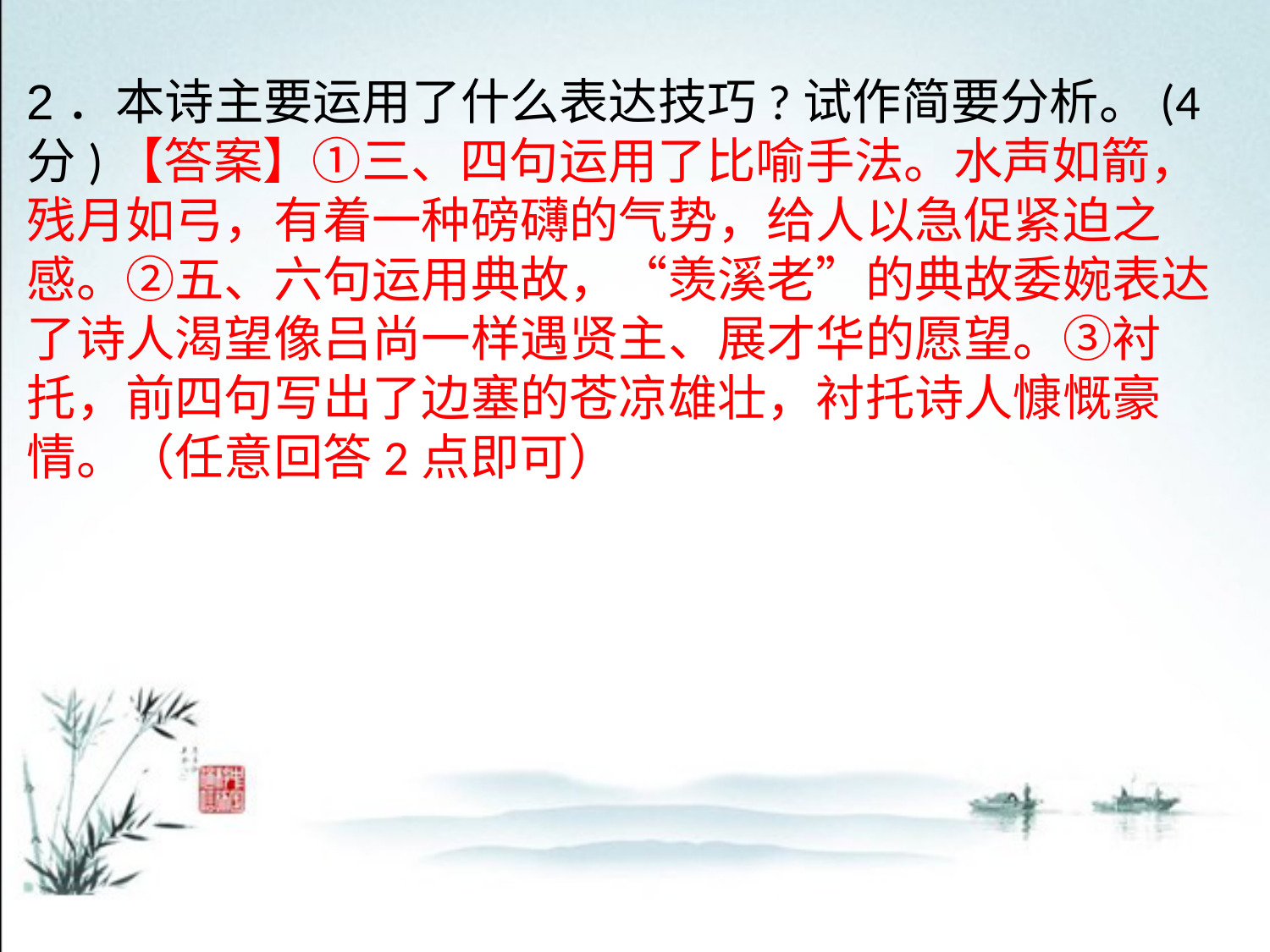

2．本诗主要运用了什么表达技巧?试作简要分析。(4分)【答案】①三、四句运用了比喻手法。水声如箭，残月如弓，有着一种磅礴的气势，给人以急促紧迫之感。②五、六句运用典故，“羡溪老”的典故委婉表达了诗人渴望像吕尚一样遇贤主、展才华的愿望。③衬托，前四句写出了边塞的苍凉雄壮，衬托诗人慷慨豪情。（任意回答2点即可）